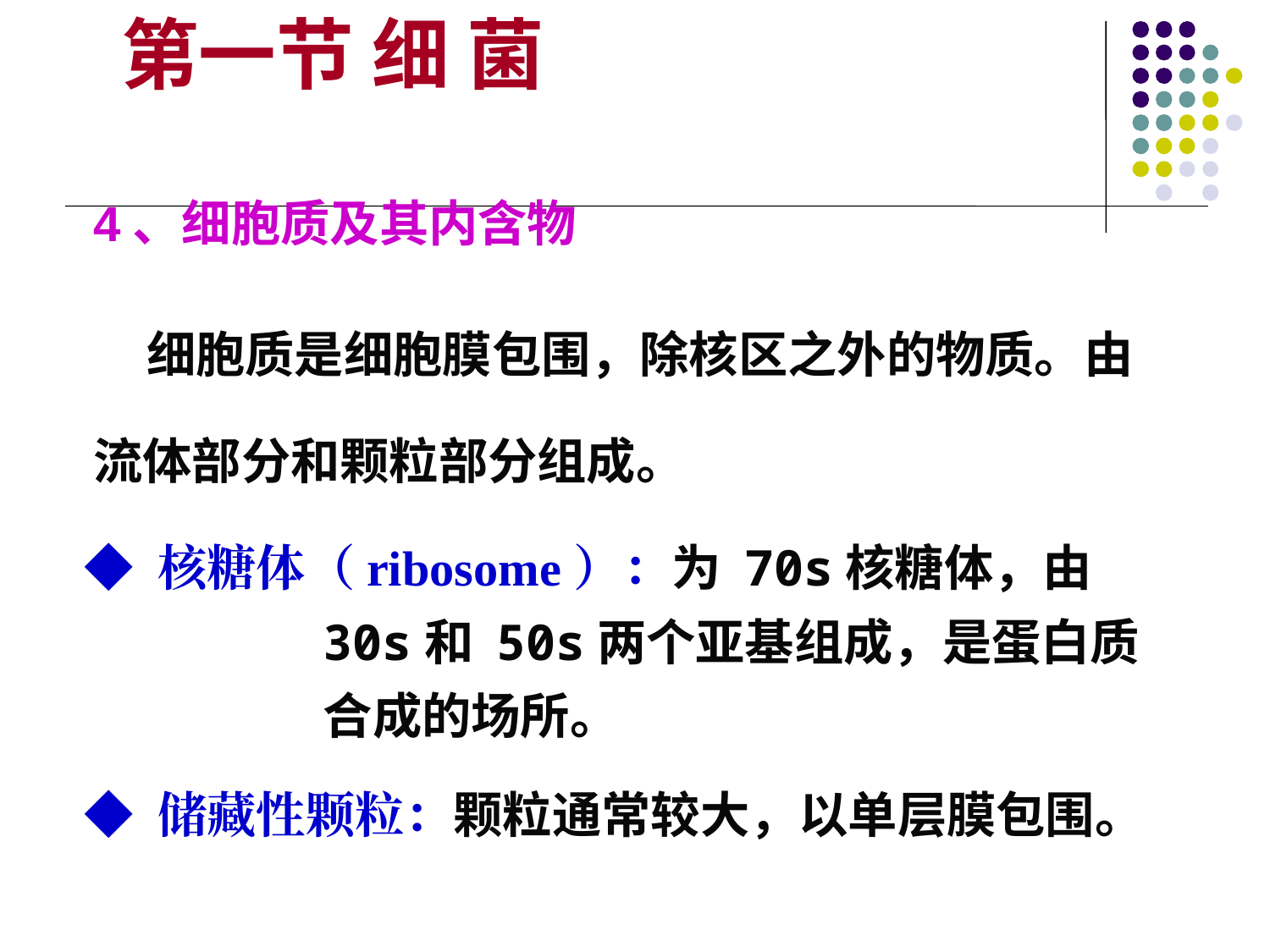

第一节 细 菌
4、细胞质及其内含物
    细胞质是细胞膜包围，除核区之外的物质。由流体部分和颗粒部分组成。
◆ 核糖体（ribosome）：为 70s核糖体，由 30s和 50s两个亚基组成，是蛋白质合成的场所。
◆ 储藏性颗粒：颗粒通常较大，以单层膜包围。